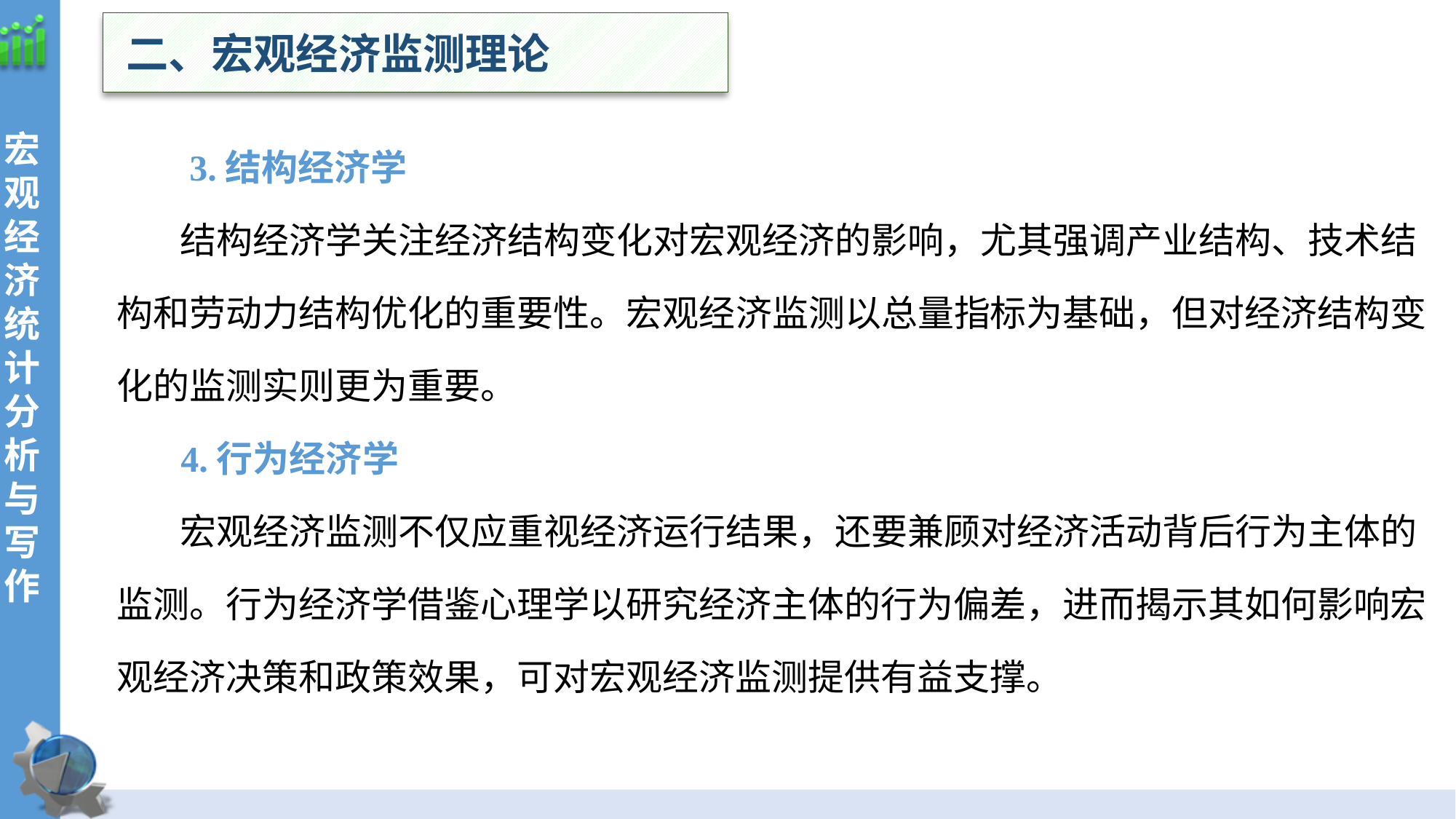

二、宏观经济监测理论
          3.结构经济学
          结构经济学关注经济结构变化对宏观经济的影响，尤其强调产业结构、技术结构和劳动力结构优化的重要性。宏观经济监测以总量指标为基础，但对经济结构变化的监测实则更为重要。
          4.行为经济学
          宏观经济监测不仅应重视经济运行结果，还要兼顾对经济活动背后行为主体的监测。行为经济学借鉴心理学以研究经济主体的行为偏差，进而揭示其如何影响宏观经济决策和政策效果，可对宏观经济监测提供有益支撑。

9